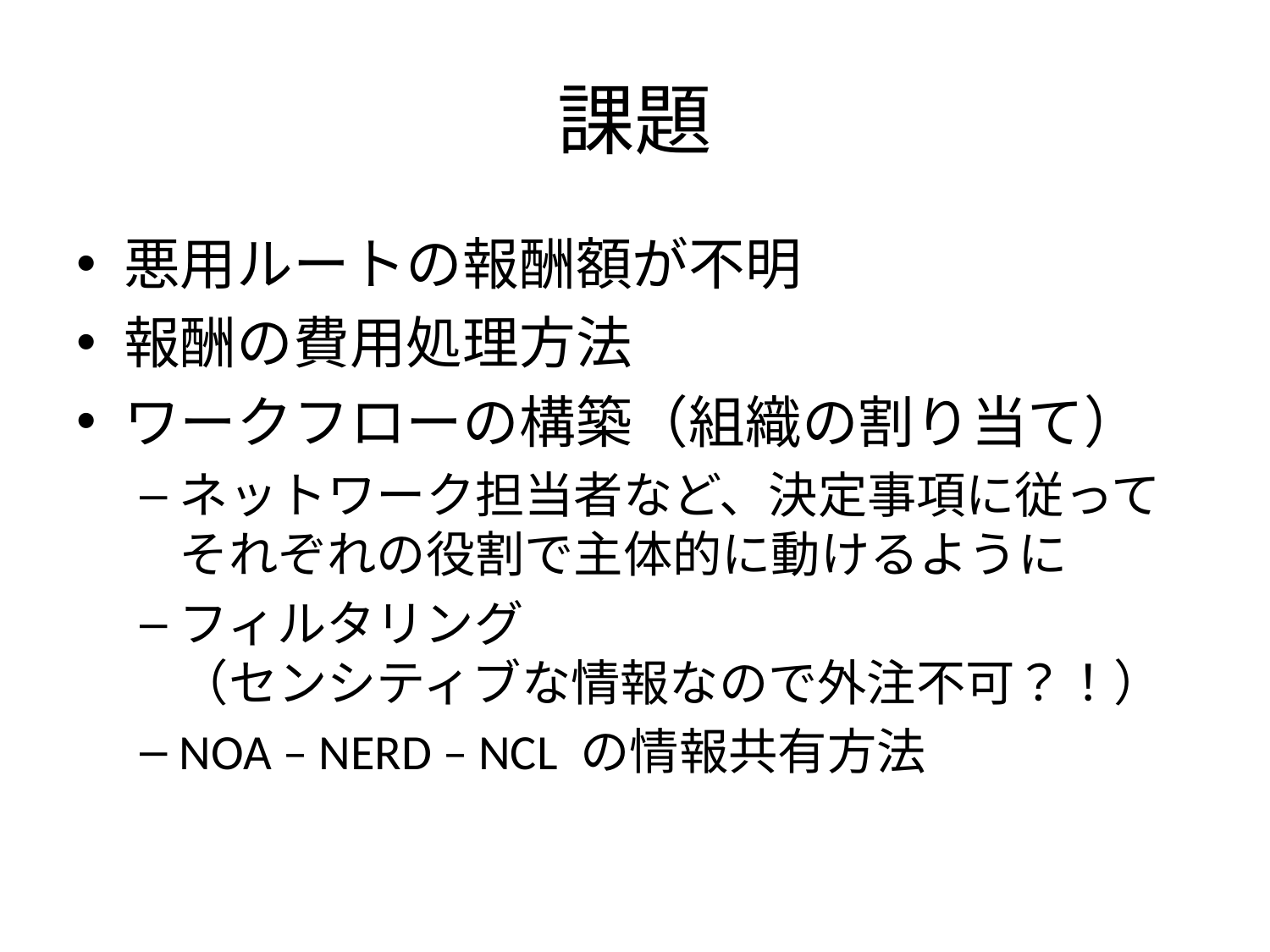

# 課題
悪用ルートの報酬額が不明
報酬の費用処理方法
ワークフローの構築（組織の割り当て）
ネットワーク担当者など、決定事項に従って
それぞれの役割で主体的に動けるように
フィルタリング
（センシティブな情報なので外注不可？！）
NOA – NERD – NCL の情報共有方法